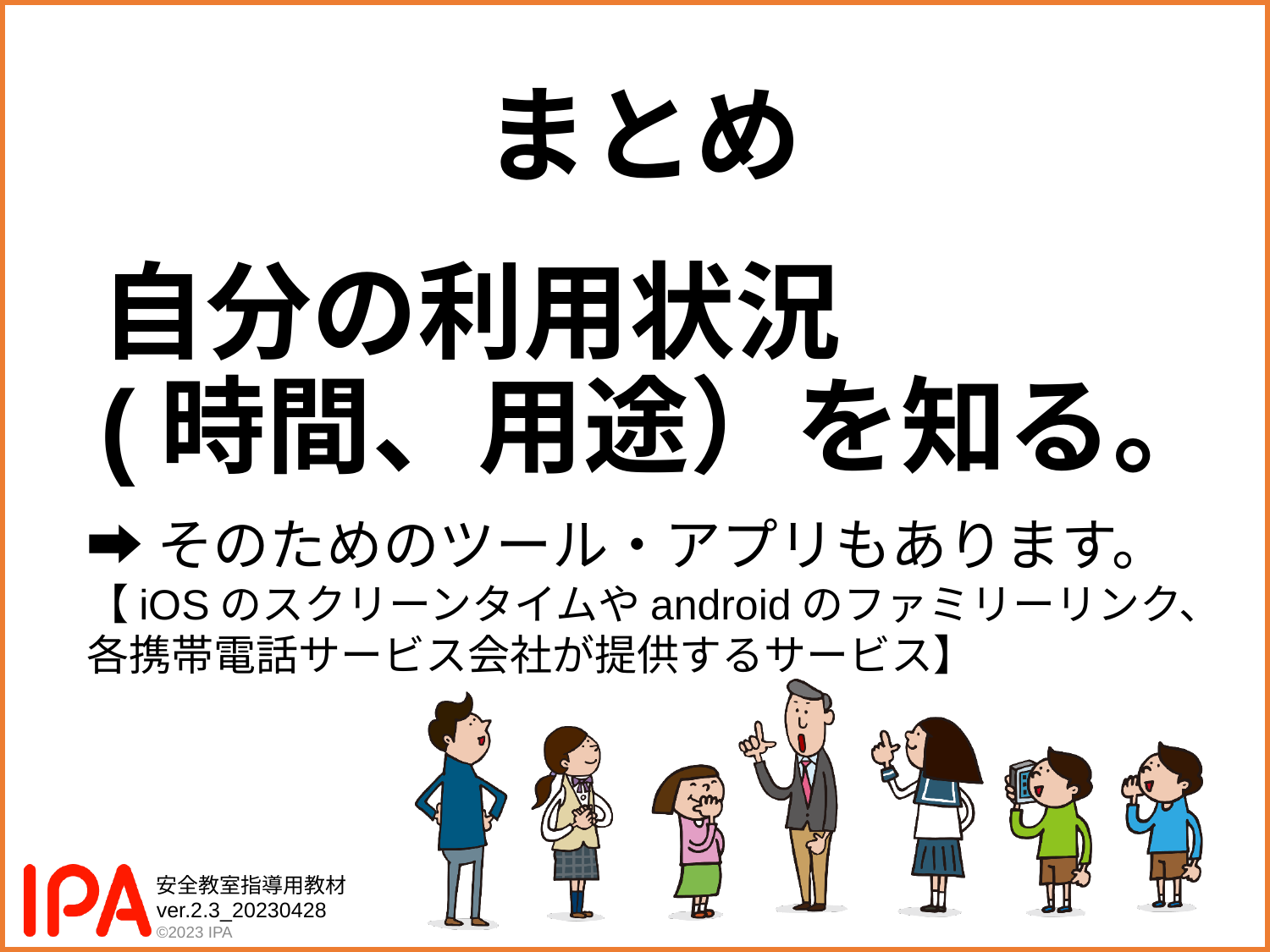

自分の利用状況
(時間、用途）を知る。
➡そのためのツール・アプリもあります。
【iOSのスクリーンタイムやandroidのファミリーリンク、
各携帯電話サービス会社が提供するサービス】